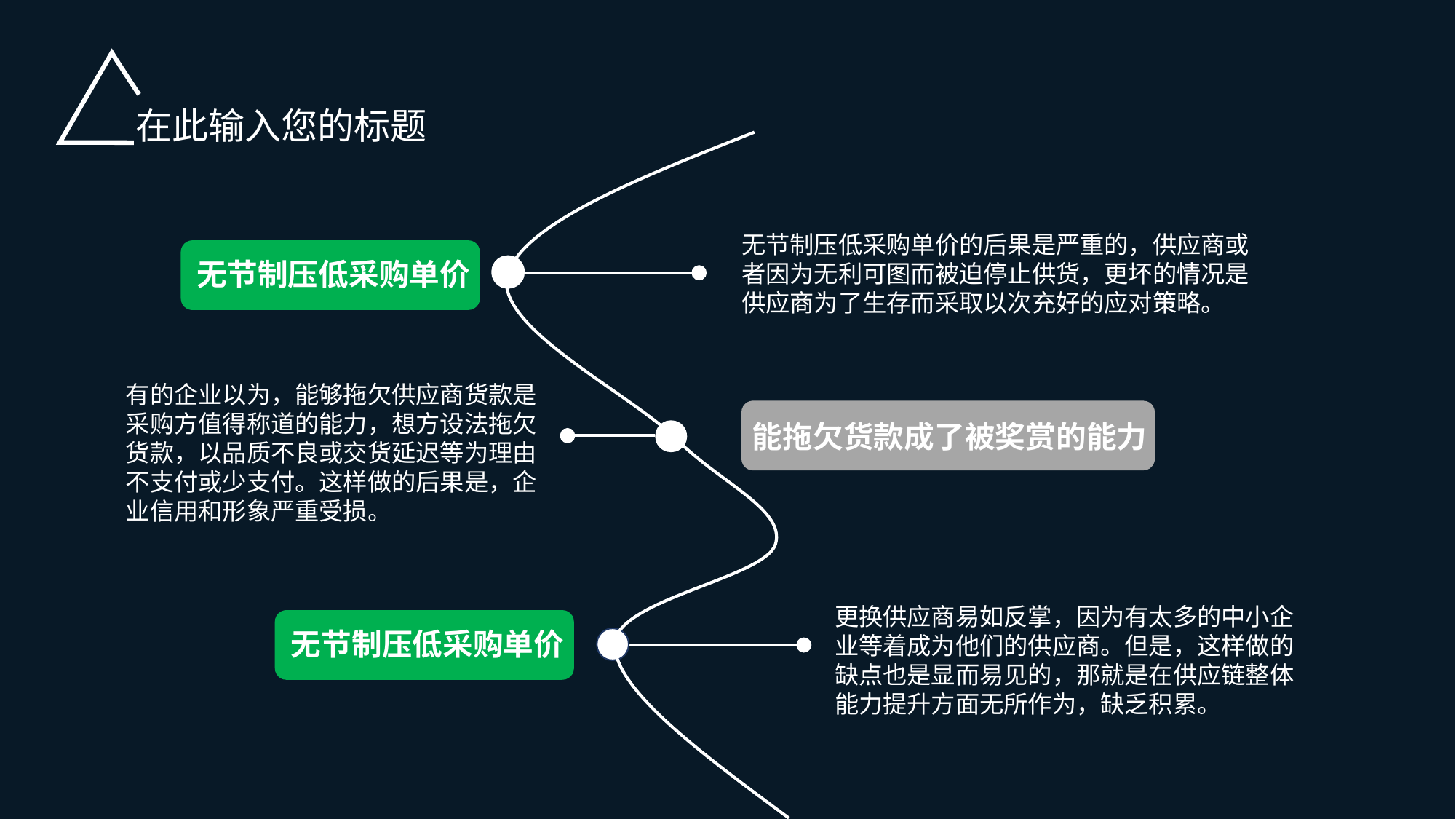

在此输入您的标题

无节制压低采购单价的后果是严重的，供应商或者因为无利可图而被迫停止供货，更坏的情况是供应商为了生存而采取以次充好的应对策略。

无节制压低采购单价

有的企业以为，能够拖欠供应商货款是采购方值得称道的能力，想方设法拖欠货款，以品质不良或交货延迟等为理由不支付或少支付。这样做的后果是，企业信用和形象严重受损。

能拖欠货款成了被奖赏的能力

更换供应商易如反掌，因为有太多的中小企业等着成为他们的供应商。但是，这样做的缺点也是显而易见的，那就是在供应链整体能力提升方面无所作为，缺乏积累。

无节制压低采购单价